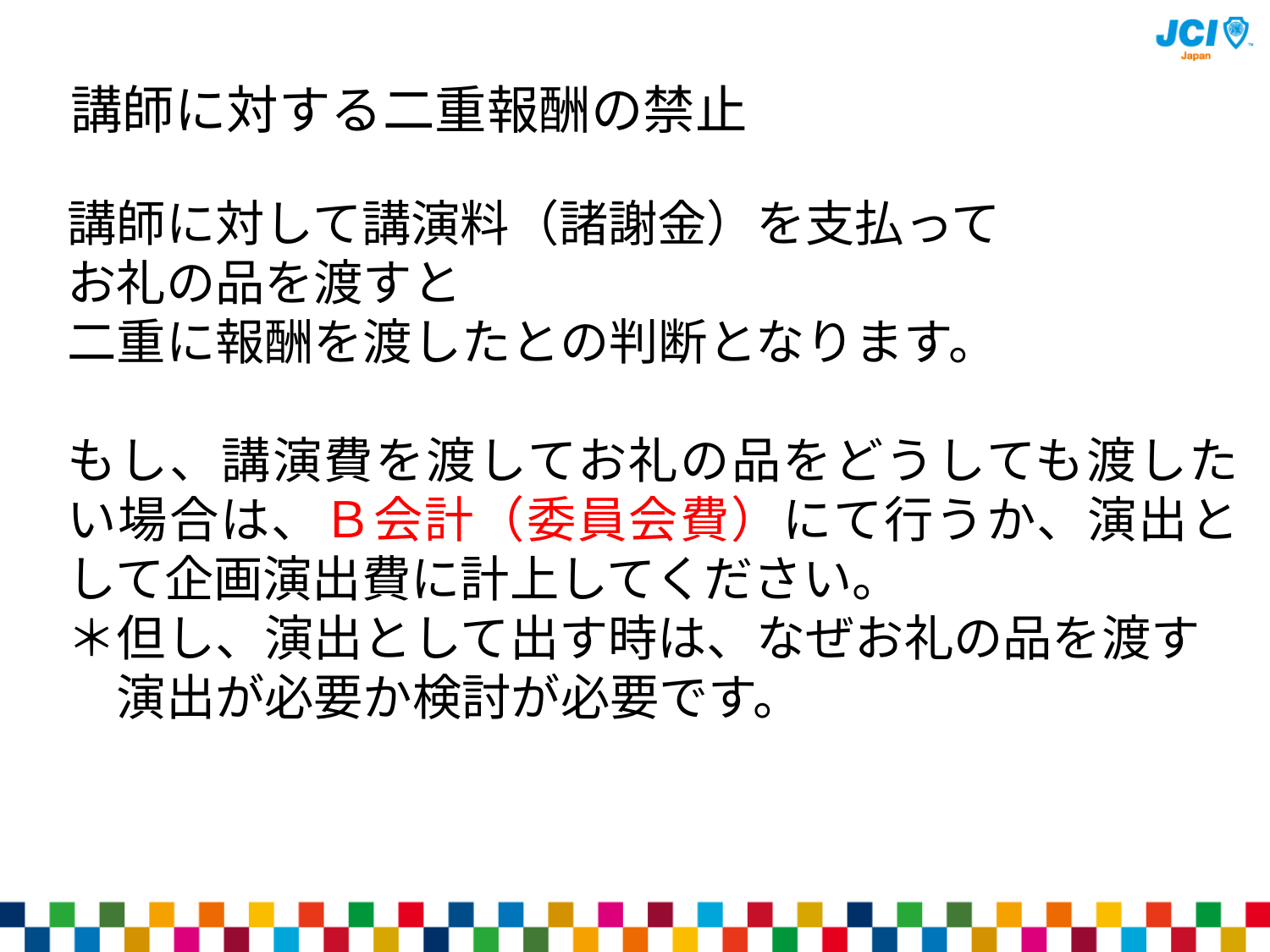

講師に対する二重報酬の禁止
講師に対して講演料（諸謝金）を支払って
お礼の品を渡すと
二重に報酬を渡したとの判断となります。

もし、講演費を渡してお礼の品をどうしても渡したい場合は、Ｂ会計（委員会費）にて行うか、演出として企画演出費に計上してください。
＊但し、演出として出す時は、なぜお礼の品を渡す
　演出が必要か検討が必要です。